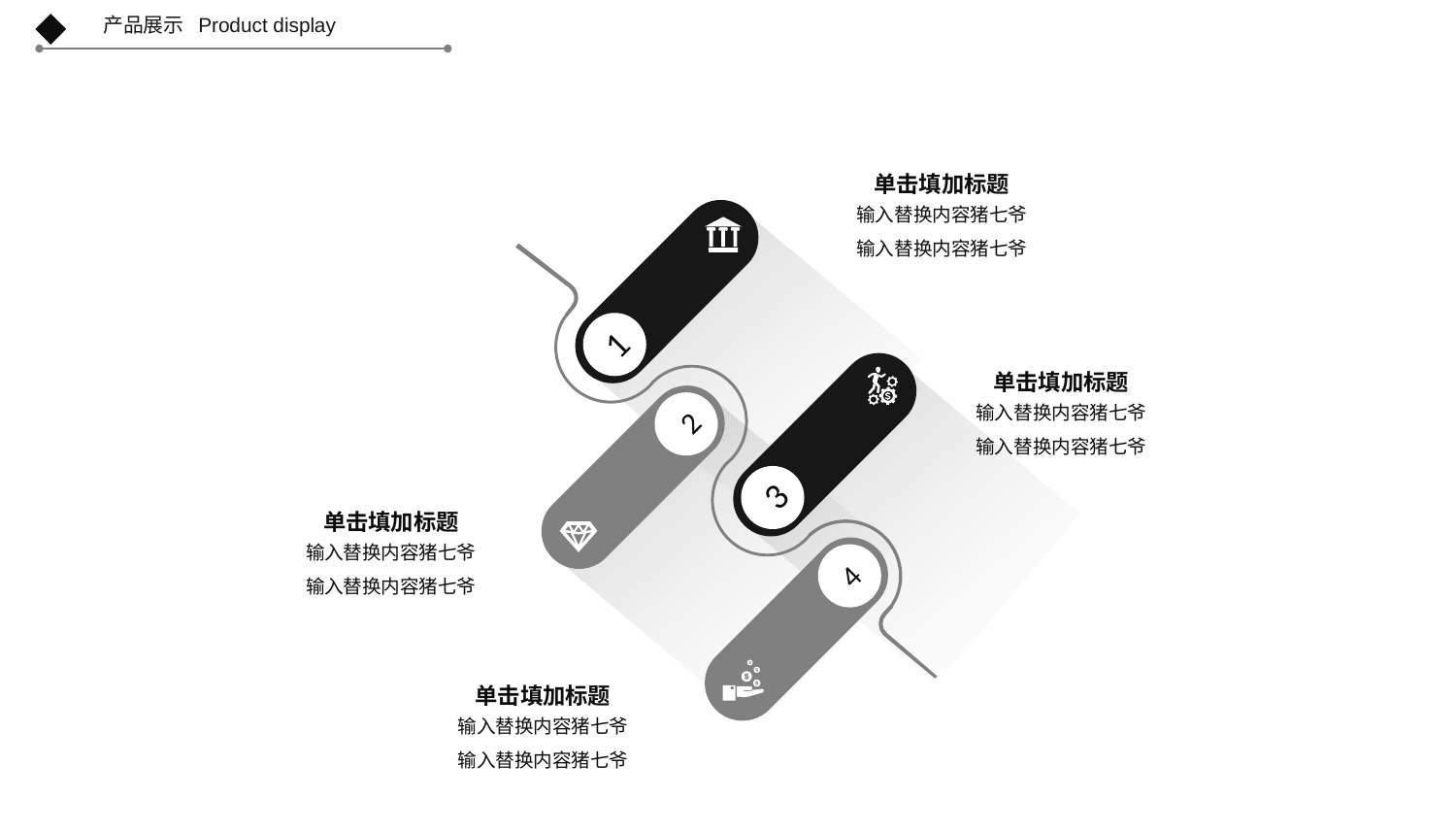

Product display
产品展示

单击填加标题
输入替换内容猪七爷
输入替换内容猪七爷

1

2

3

4

单击填加标题
输入替换内容猪七爷
输入替换内容猪七爷

单击填加标题
输入替换内容猪七爷
输入替换内容猪七爷
单击填加标题
输入替换内容猪七爷
输入替换内容猪七爷